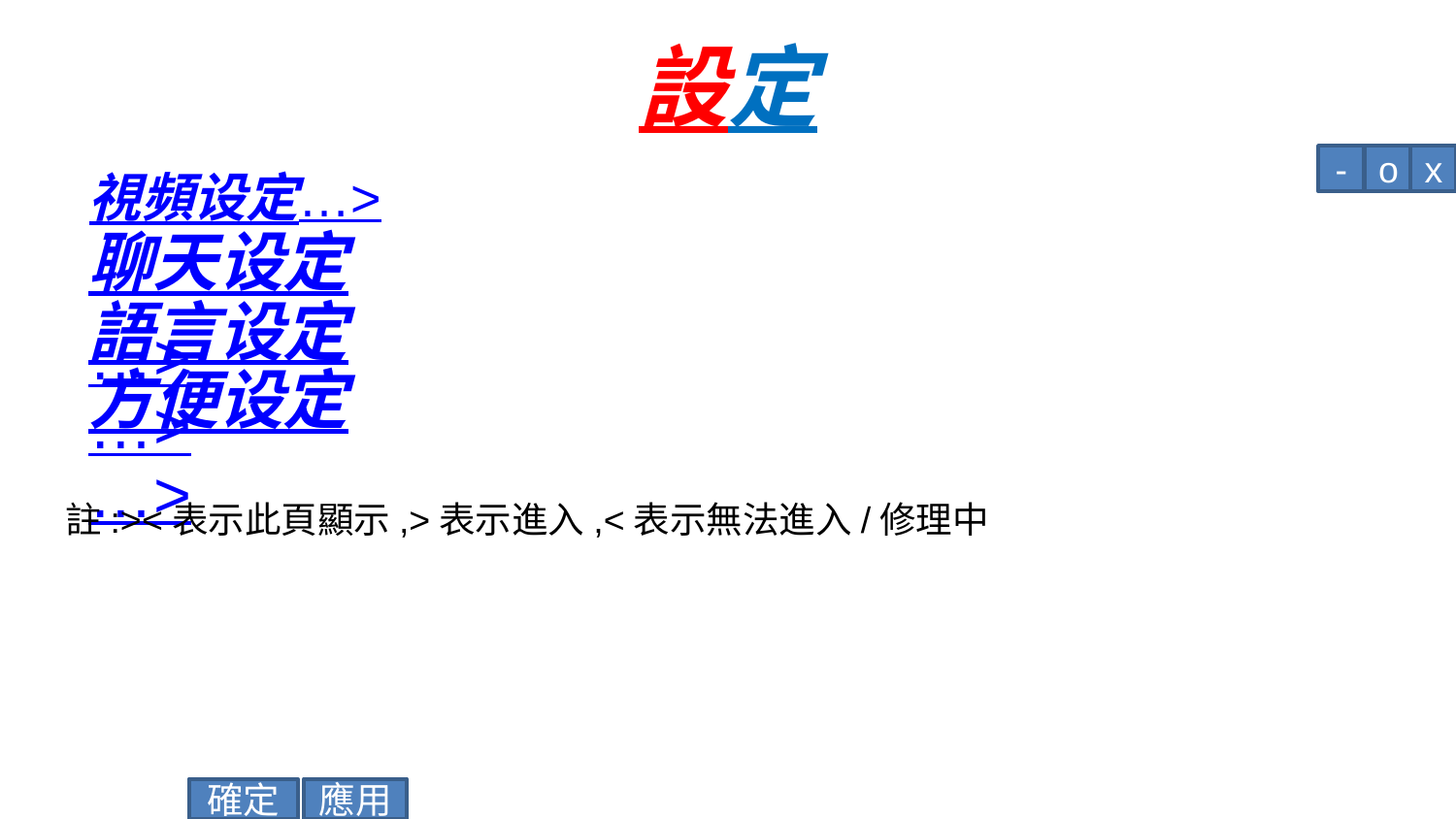

# 設定
-
o
x
視頻设定…>

聊天设定…>
語言设定…>
方便设定…>
註:><表示此頁顯示,>表示進入,<表示無法進入/修理中
應用
確定